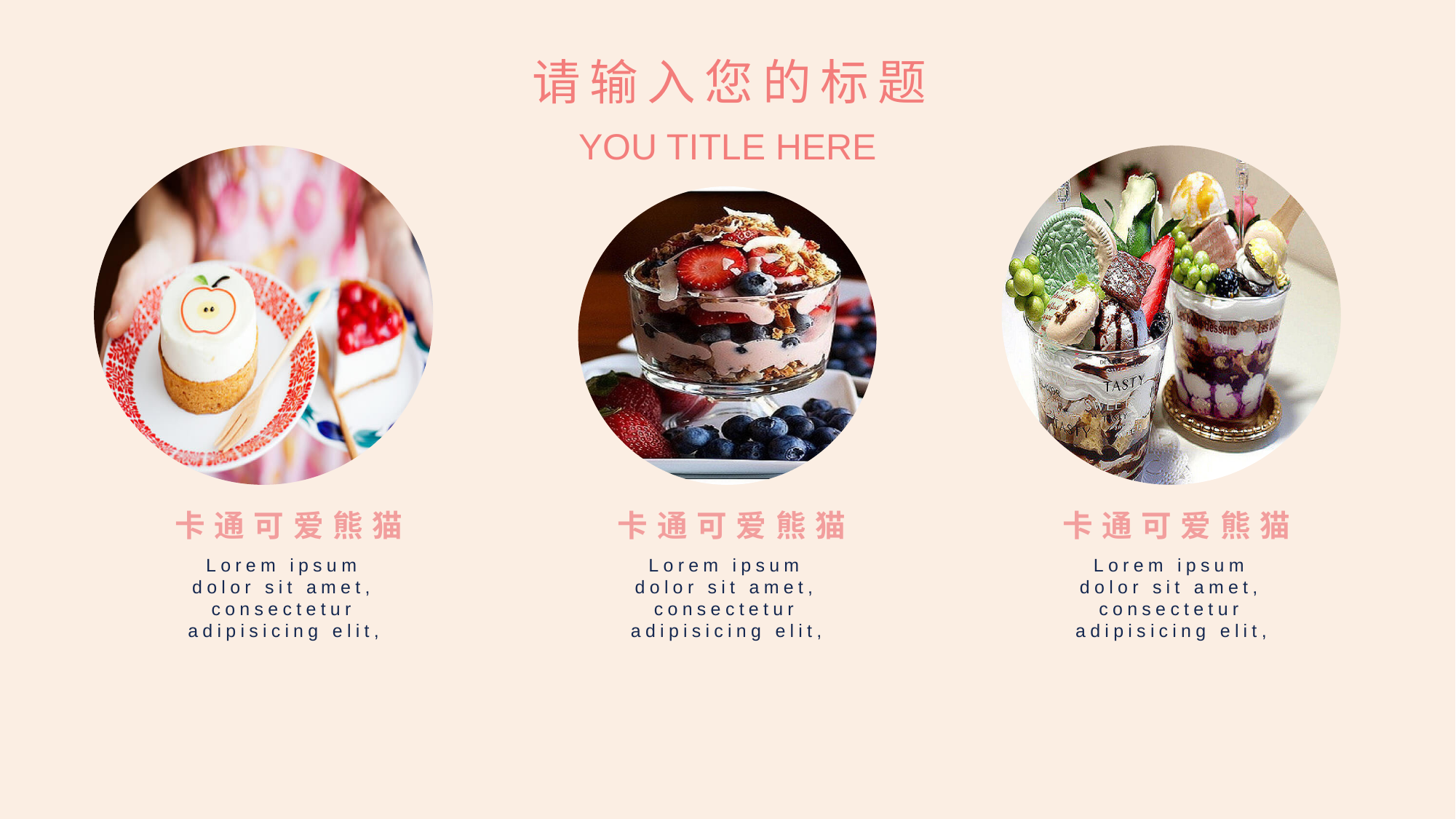

请输入您的标题
YOU TITLE HERE

卡通可爱熊猫
卡通可爱熊猫
卡通可爱熊猫
Lorem ipsum dolor sit amet, consectetur adipisicing elit,
Lorem ipsum dolor sit amet, consectetur adipisicing elit,
Lorem ipsum dolor sit amet, consectetur adipisicing elit,